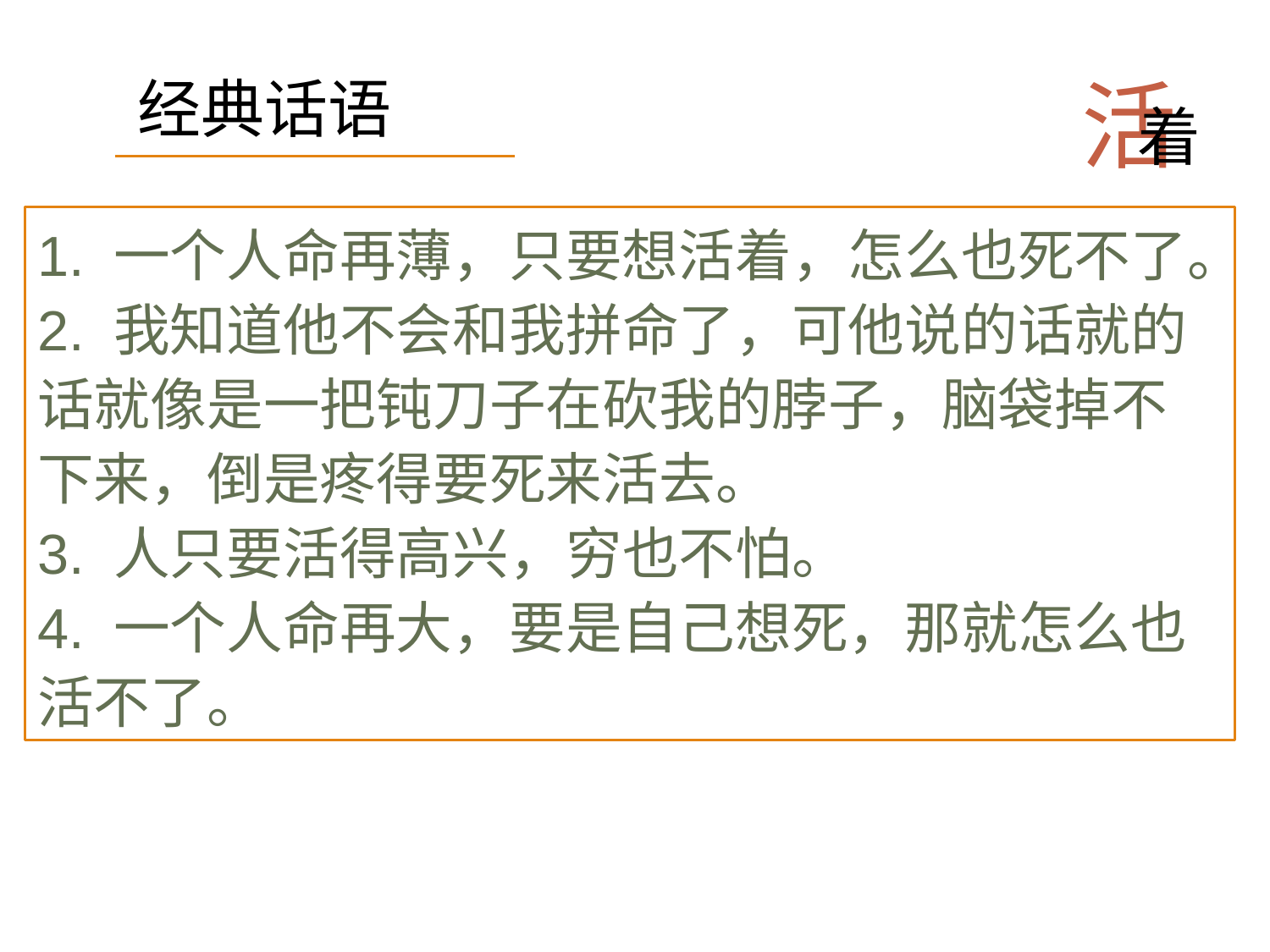

活
着
经典话语

1. 一个人命再薄，只要想活着，怎么也死不了。
2. 我知道他不会和我拼命了，可他说的话就的话就像是一把钝刀子在砍我的脖子，脑袋掉不下来，倒是疼得要死来活去。
3. 人只要活得高兴，穷也不怕。
4. 一个人命再大，要是自己想死，那就怎么也 活不了。